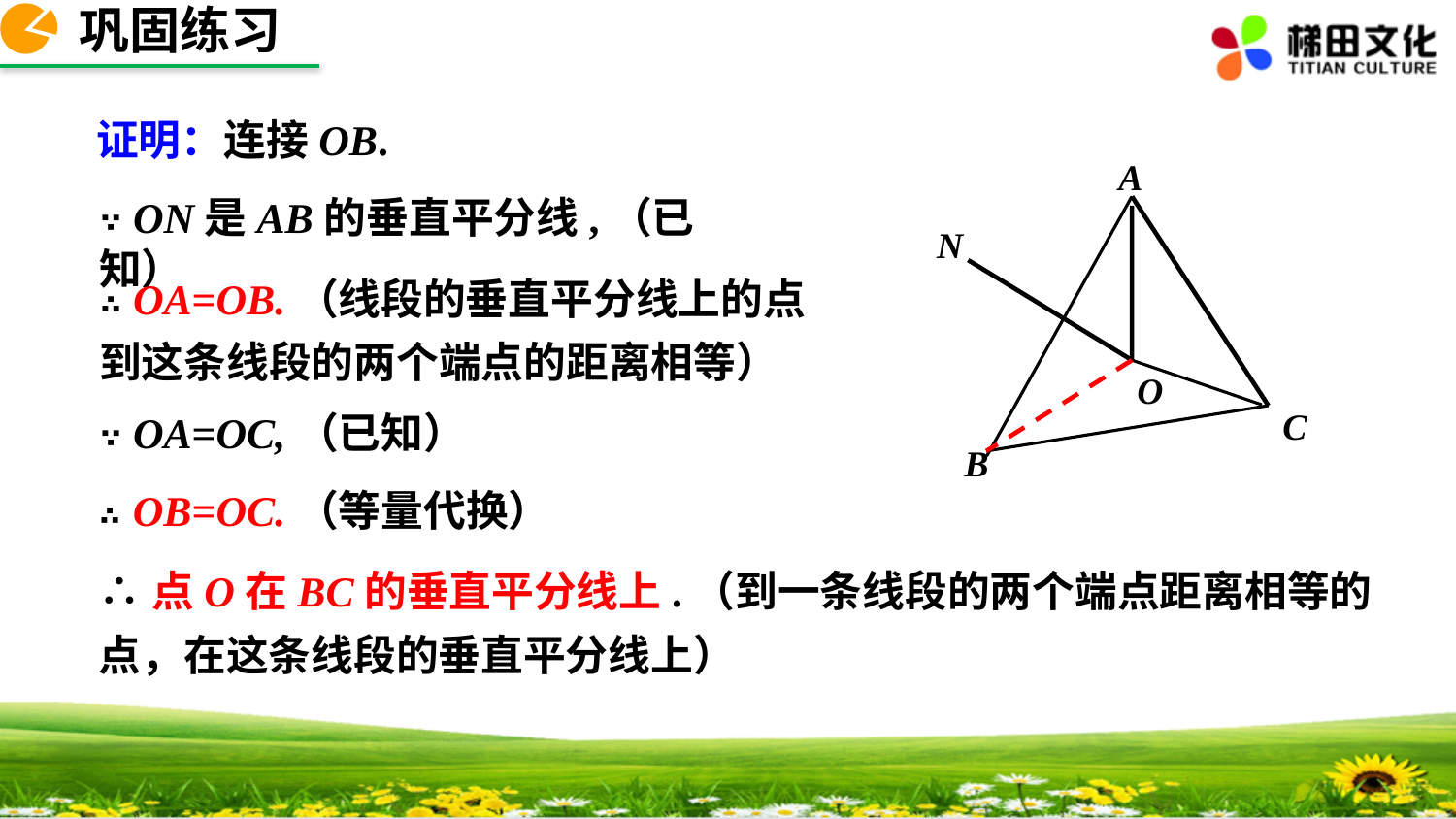

巩固练习

证明：连接OB.
A
∵ ON是AB的垂直平分线,（已知）

N
∴ OA=OB.（线段的垂直平分线上的点到这条线段的两个端点的距离相等）

O

C
∵ OA=OC,（已知）

B
∴ OB=OC.（等量代换）
∴点O在BC的垂直平分线上.（到一条线段的两个端点距离相等的点，在这条线段的垂直平分线上）